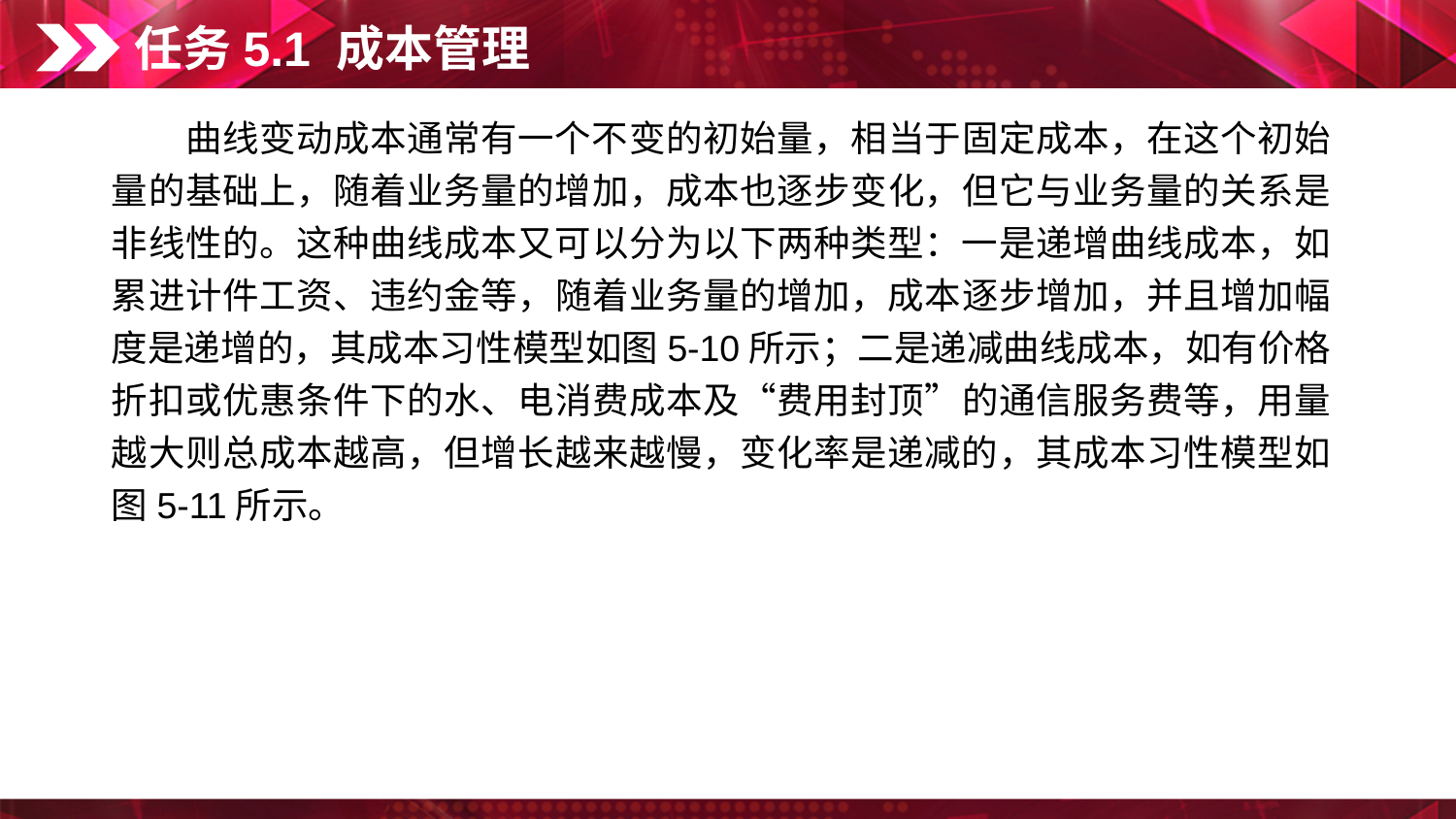

任务5.1 成本管理

　　曲线变动成本通常有一个不变的初始量，相当于固定成本，在这个初始量的基础上，随着业务量的增加，成本也逐步变化，但它与业务量的关系是非线性的。这种曲线成本又可以分为以下两种类型：一是递增曲线成本，如累进计件工资、违约金等，随着业务量的增加，成本逐步增加，并且增加幅度是递增的，其成本习性模型如图5-10所示；二是递减曲线成本，如有价格折扣或优惠条件下的水、电消费成本及“费用封顶”的通信服务费等，用量越大则总成本越高，但增长越来越慢，变化率是递减的，其成本习性模型如图5-11所示。